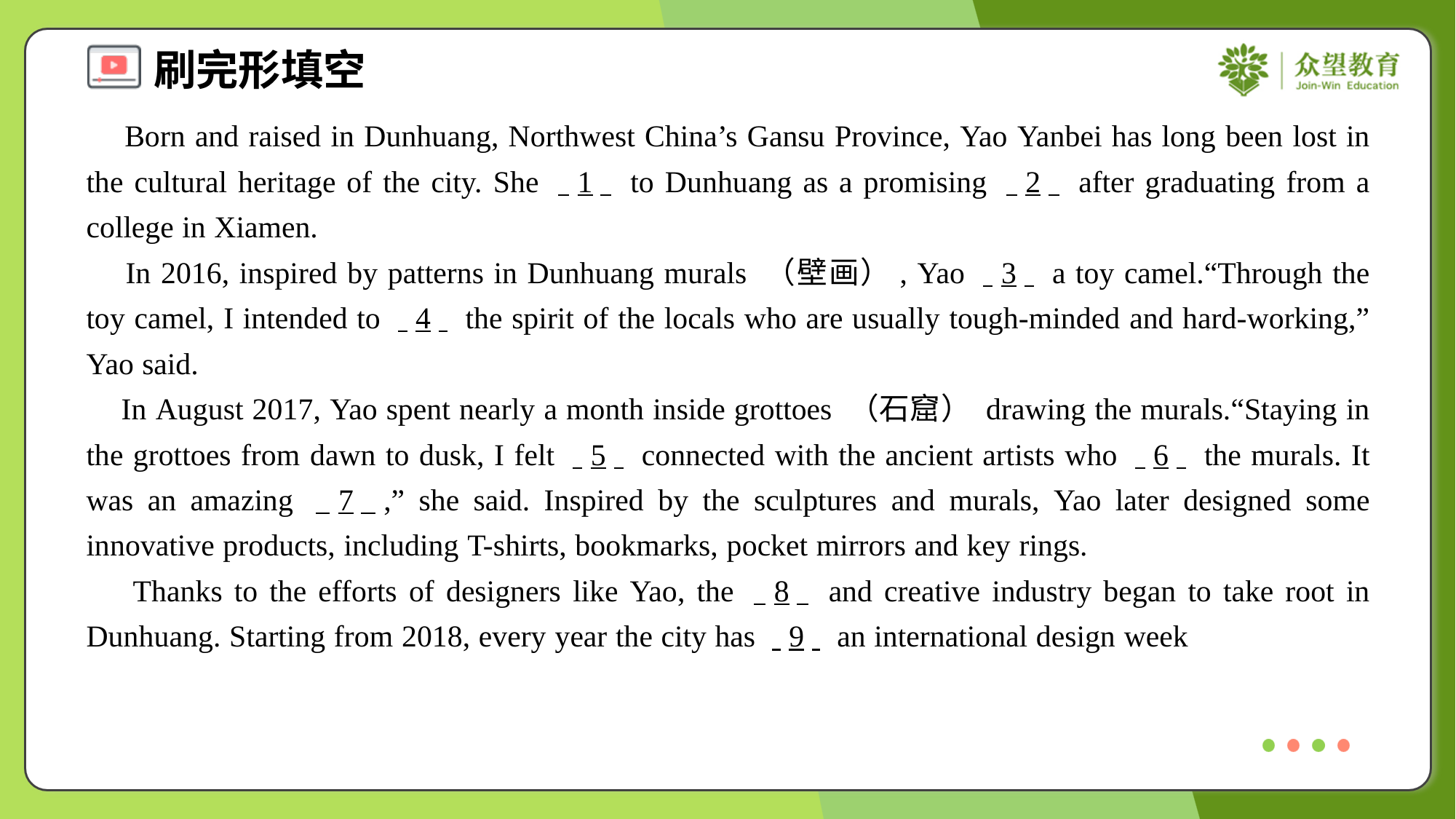

Born and raised in Dunhuang, Northwest China’s Gansu Province, Yao Yanbei has long been lost in the cultural heritage of the city. She . .1. . to Dunhuang as a promising . .2. . after graduating from a college in Xiamen.
    In 2016, inspired by patterns in Dunhuang murals （壁画）, Yao . .3. . a toy camel.“Through the toy camel, I intended to . .4. . the spirit of the locals who are usually tough-minded and hard-working,” Yao said.
    In August 2017, Yao spent nearly a month inside grottoes （石窟） drawing the murals.“Staying in the grottoes from dawn to dusk, I felt . .5. . connected with the ancient artists who . .6. . the murals. It was an amazing . .7. .,” she said. Inspired by the sculptures and murals, Yao later designed some innovative products, including T-shirts, bookmarks, pocket mirrors and key rings.
    Thanks to the efforts of designers like Yao, the . .8. . and creative industry began to take root in Dunhuang. Starting from 2018, every year the city has . .9. . an international design week